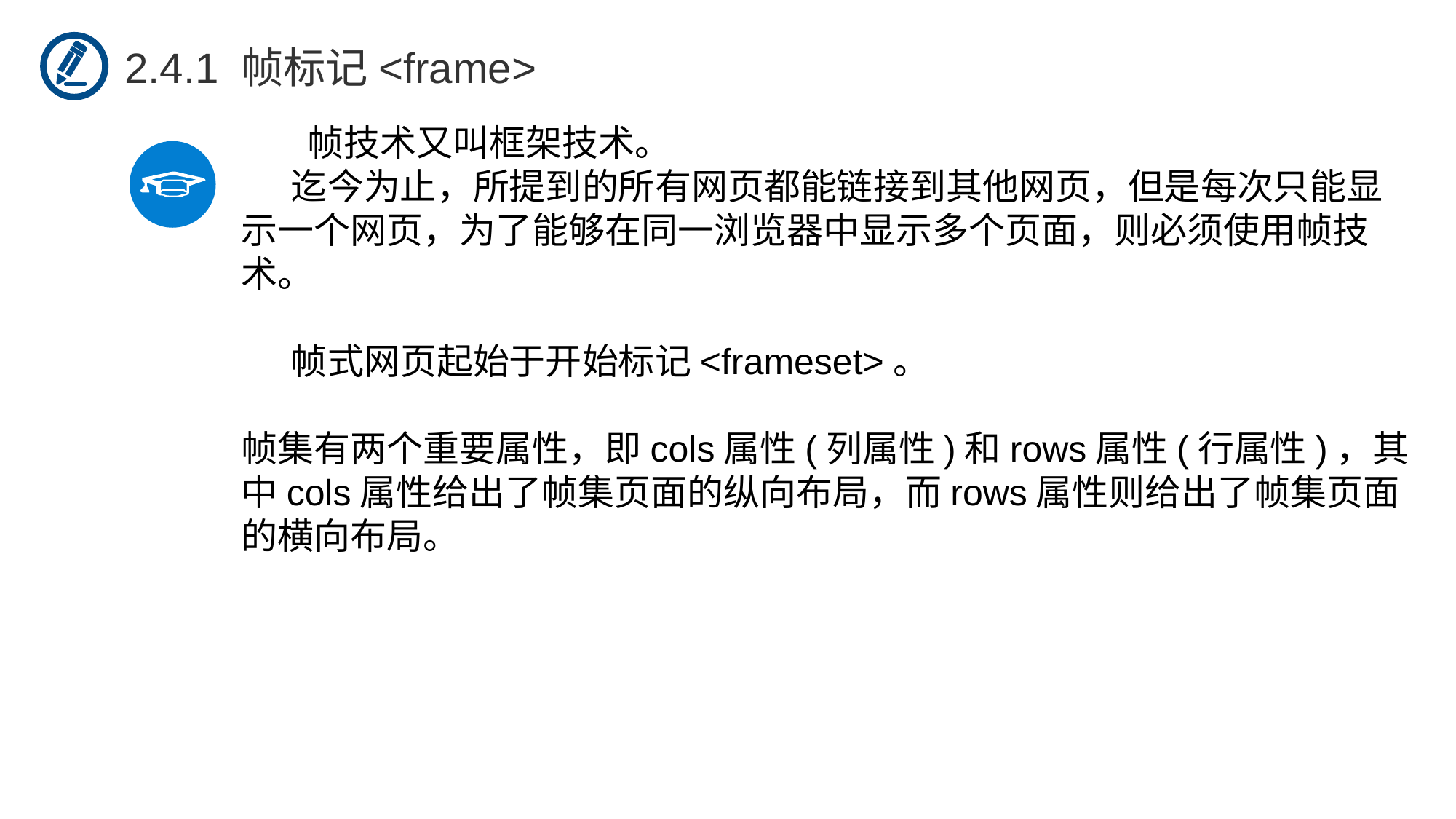

2.4.1 帧标记<frame>
       帧技术又叫框架技术。
     迄今为止，所提到的所有网页都能链接到其他网页，但是每次只能显示一个网页，为了能够在同一浏览器中显示多个页面，则必须使用帧技术。

     帧式网页起始于开始标记<frameset>。

帧集有两个重要属性，即cols属性(列属性)和rows属性(行属性)，其中cols属性给出了帧集页面的纵向布局，而rows属性则给出了帧集页面的横向布局。